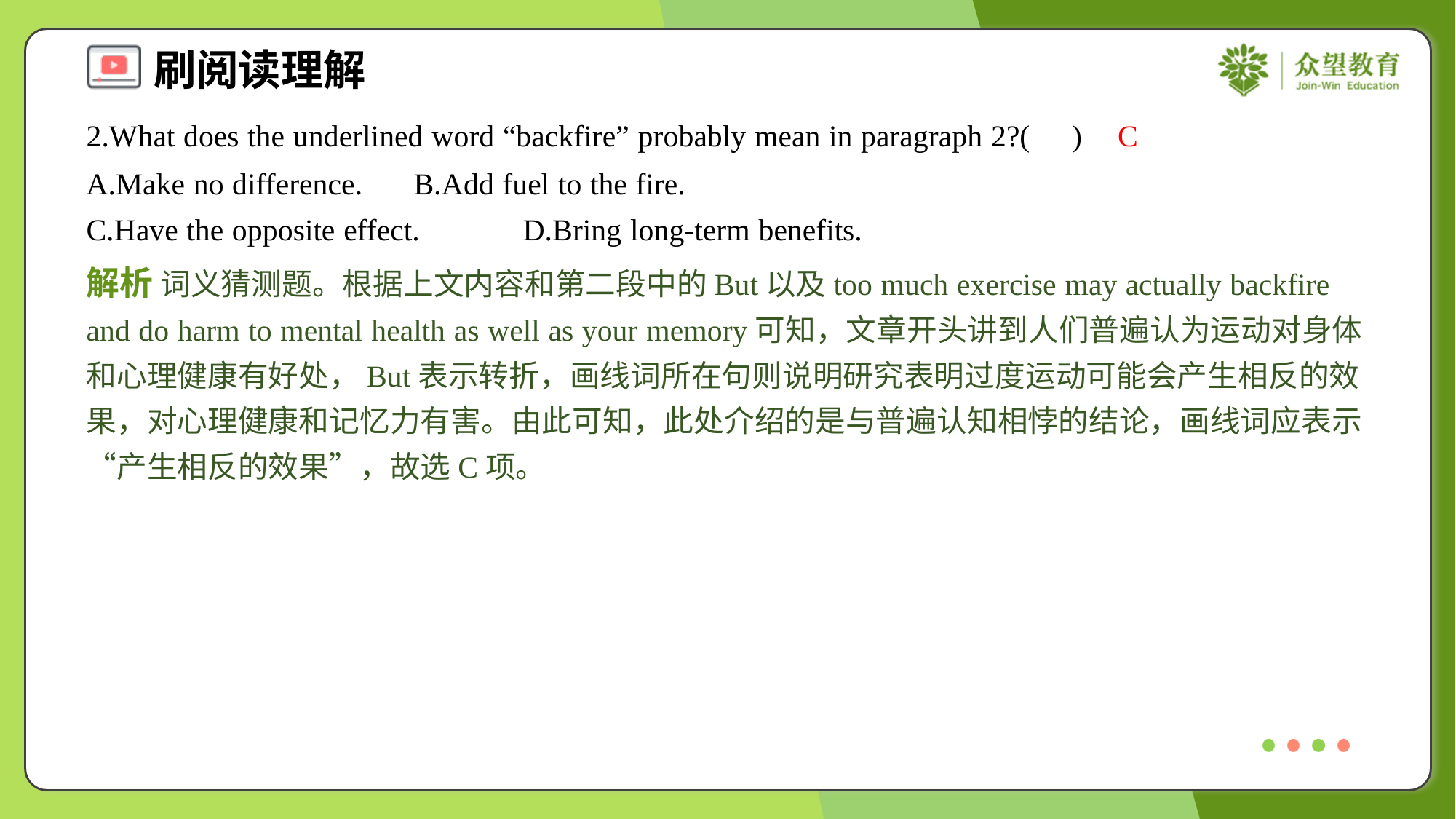

2.What does the underlined word “backfire” probably mean in paragraph 2?(     )
C
A.Make no difference.	B.Add fuel to the fire.
C.Have the opposite effect.	D.Bring long-term benefits.
解析 词义猜测题。根据上文内容和第二段中的But以及too much exercise may actually backfire and do harm to mental health as well as your memory可知，文章开头讲到人们普遍认为运动对身体和心理健康有好处，But表示转折，画线词所在句则说明研究表明过度运动可能会产生相反的效果，对心理健康和记忆力有害。由此可知，此处介绍的是与普遍认知相悖的结论，画线词应表示“产生相反的效果”，故选C项。